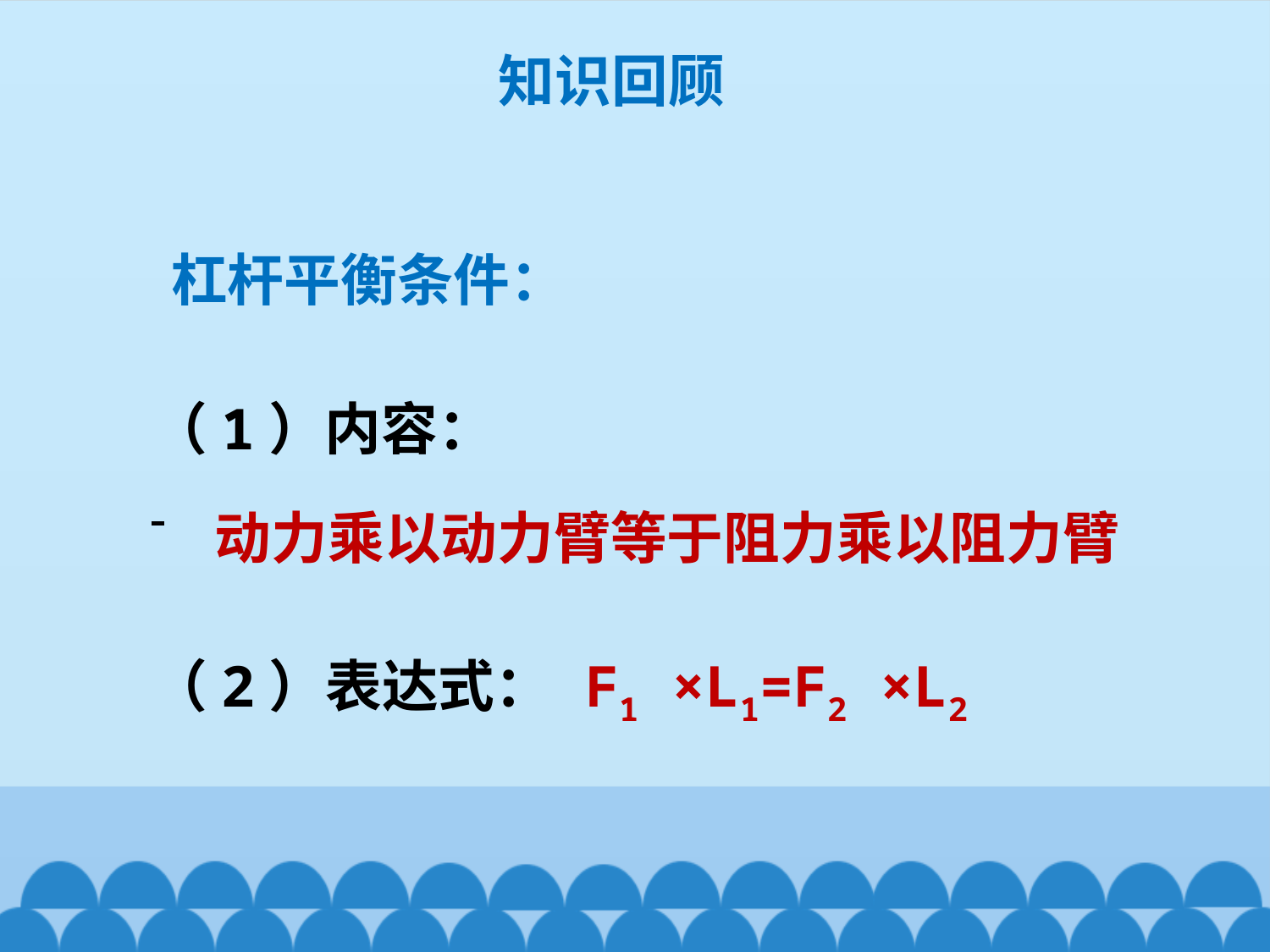

知识回顾
杠杆平衡条件：
（1）内容：
动力乘以动力臂等于阻力乘以阻力臂
（2）表达式：
F1 ×L1=F2 ×L2